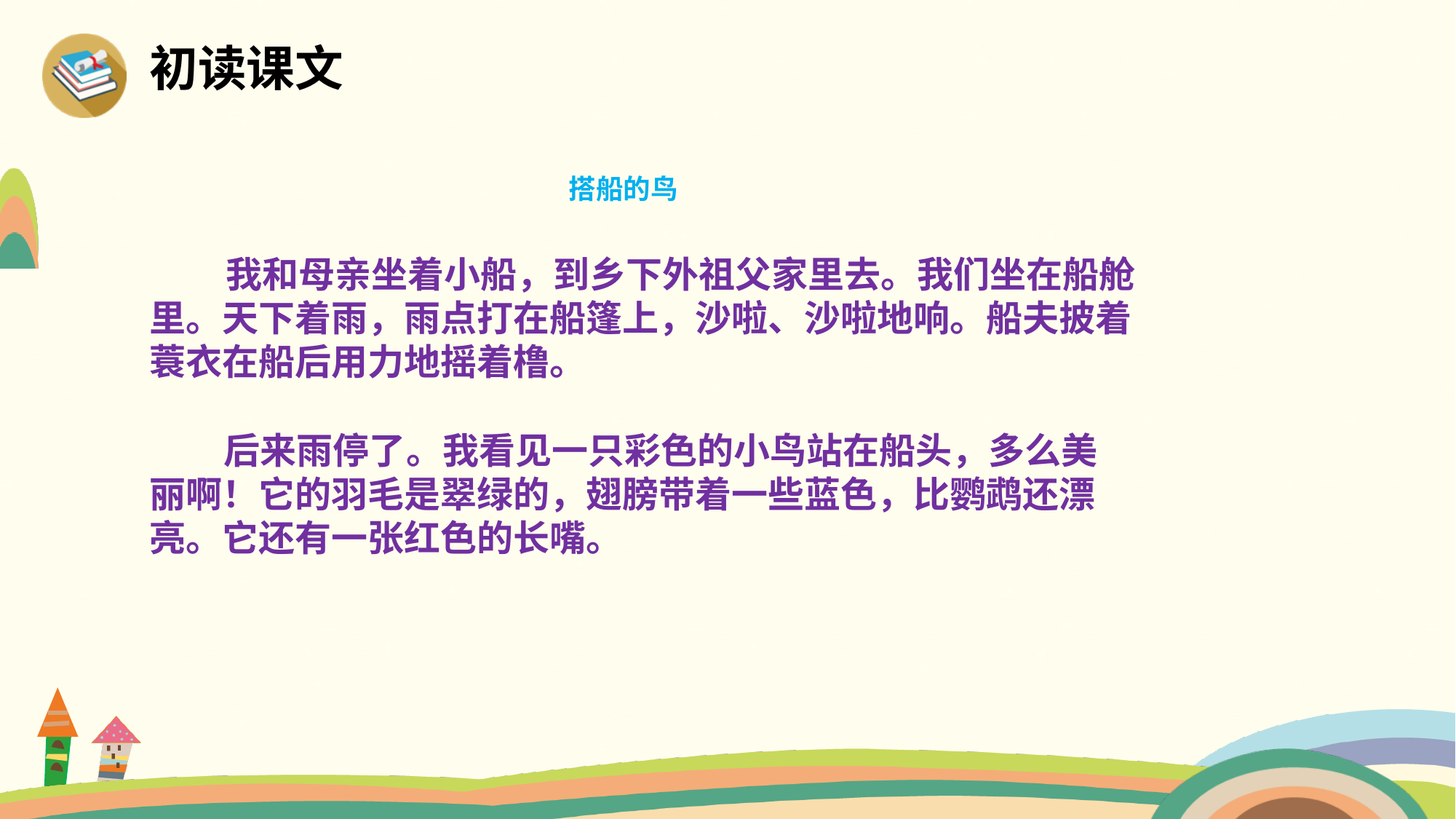

初读课文
搭船的鸟
          我和母亲坐着小船，到乡下外祖父家里去。我们坐在船舱里。天下着雨，雨点打在船篷上，沙啦、沙啦地响。船夫披着蓑衣在船后用力地摇着橹。

           后来雨停了。我看见一只彩色的小鸟站在船头，多么美丽啊！它的羽毛是翠绿的，翅膀带着一些蓝色，比鹦鹉还漂亮。它还有一张红色的长嘴。